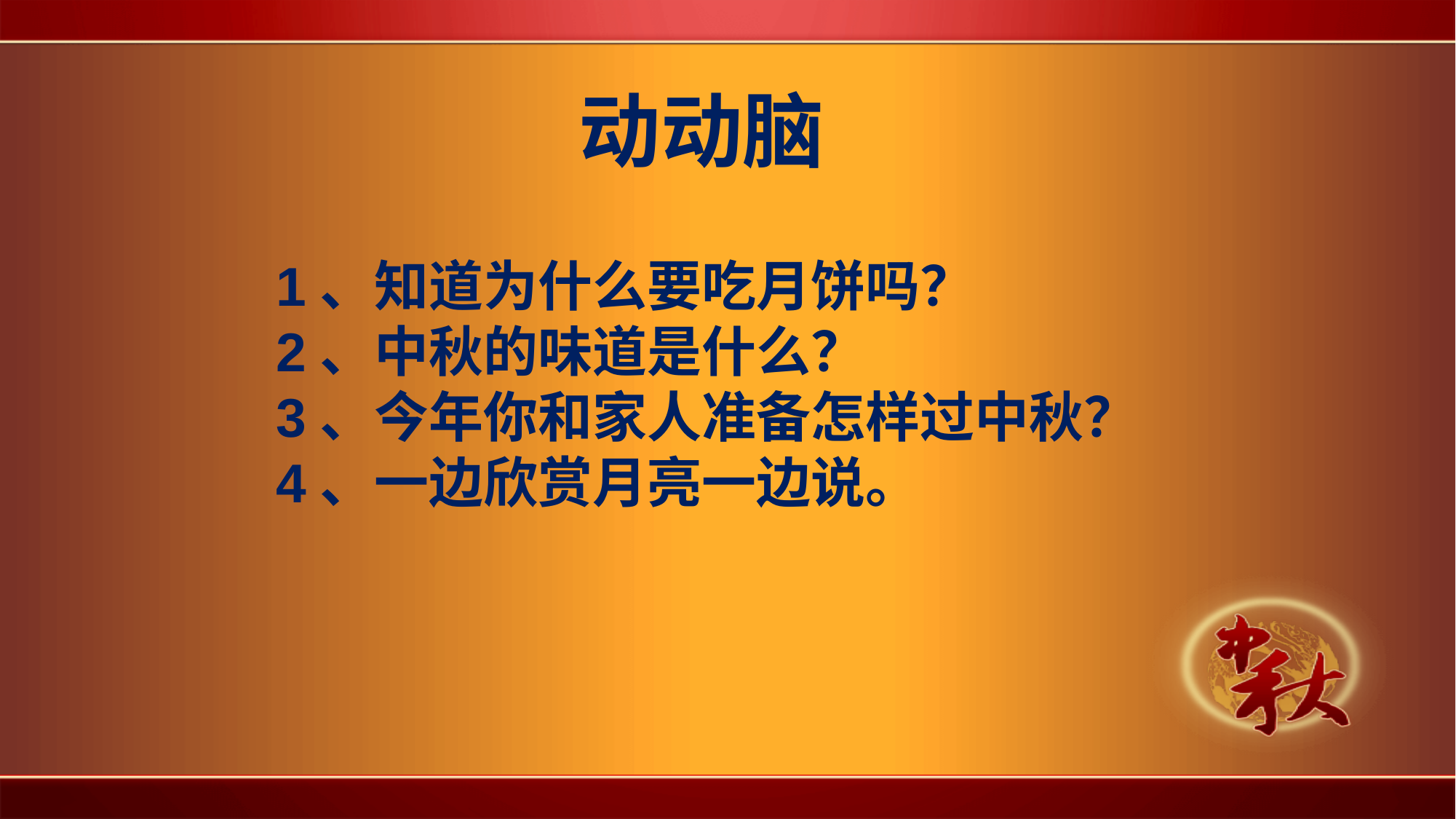

动动脑
1、知道为什么要吃月饼吗？
2、中秋的味道是什么？
3、今年你和家人准备怎样过中秋？
4、一边欣赏月亮一边说。